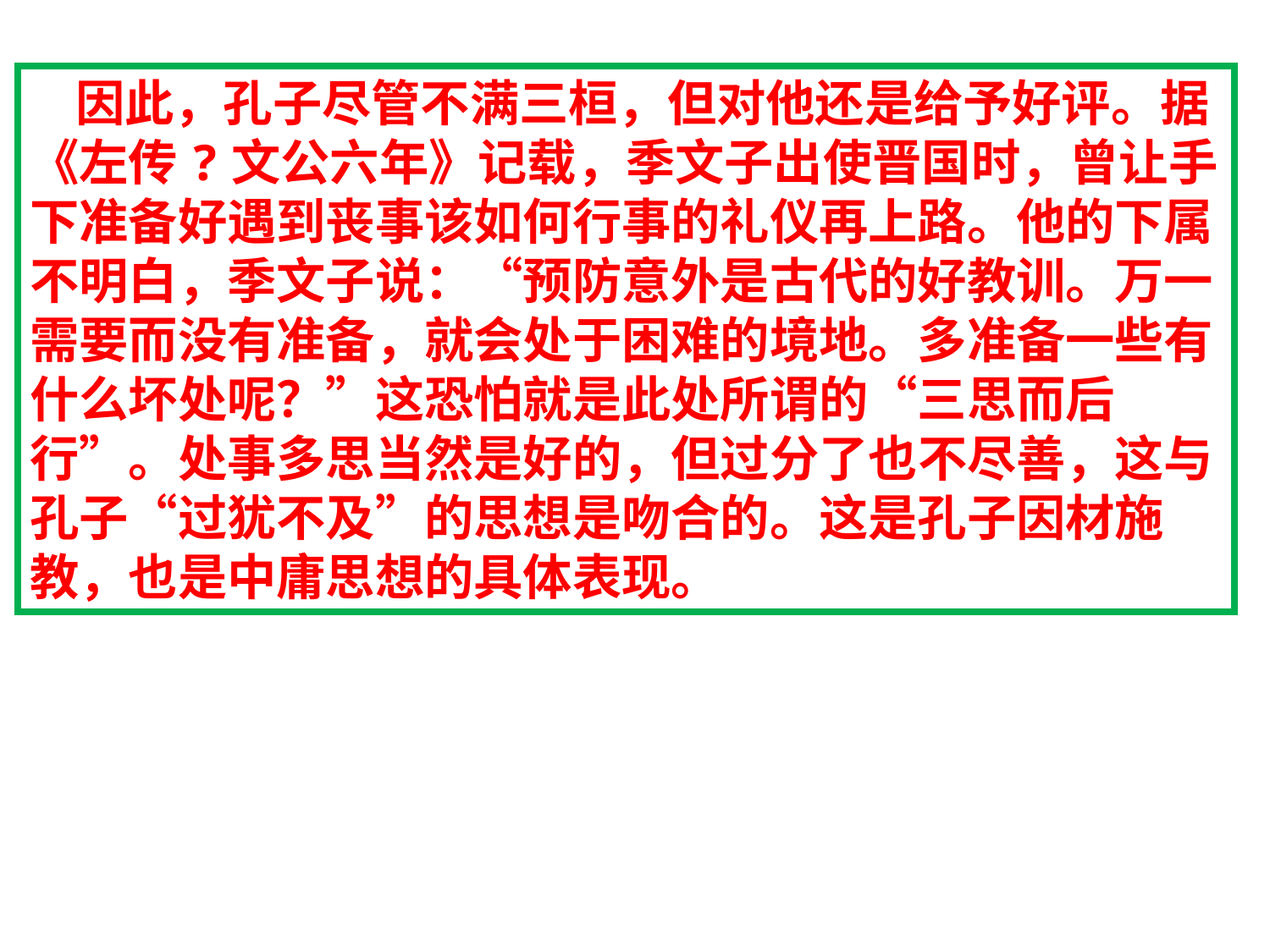

因此，孔子尽管不满三桓，但对他还是给予好评。据《左传?文公六年》记载，季文子出使晋国时，曾让手下准备好遇到丧事该如何行事的礼仪再上路。他的下属不明白，季文子说：“预防意外是古代的好教训。万一需要而没有准备，就会处于困难的境地。多准备一些有什么坏处呢？”这恐怕就是此处所谓的“三思而后行”。处事多思当然是好的，但过分了也不尽善，这与孔子“过犹不及”的思想是吻合的。这是孔子因材施教，也是中庸思想的具体表现。